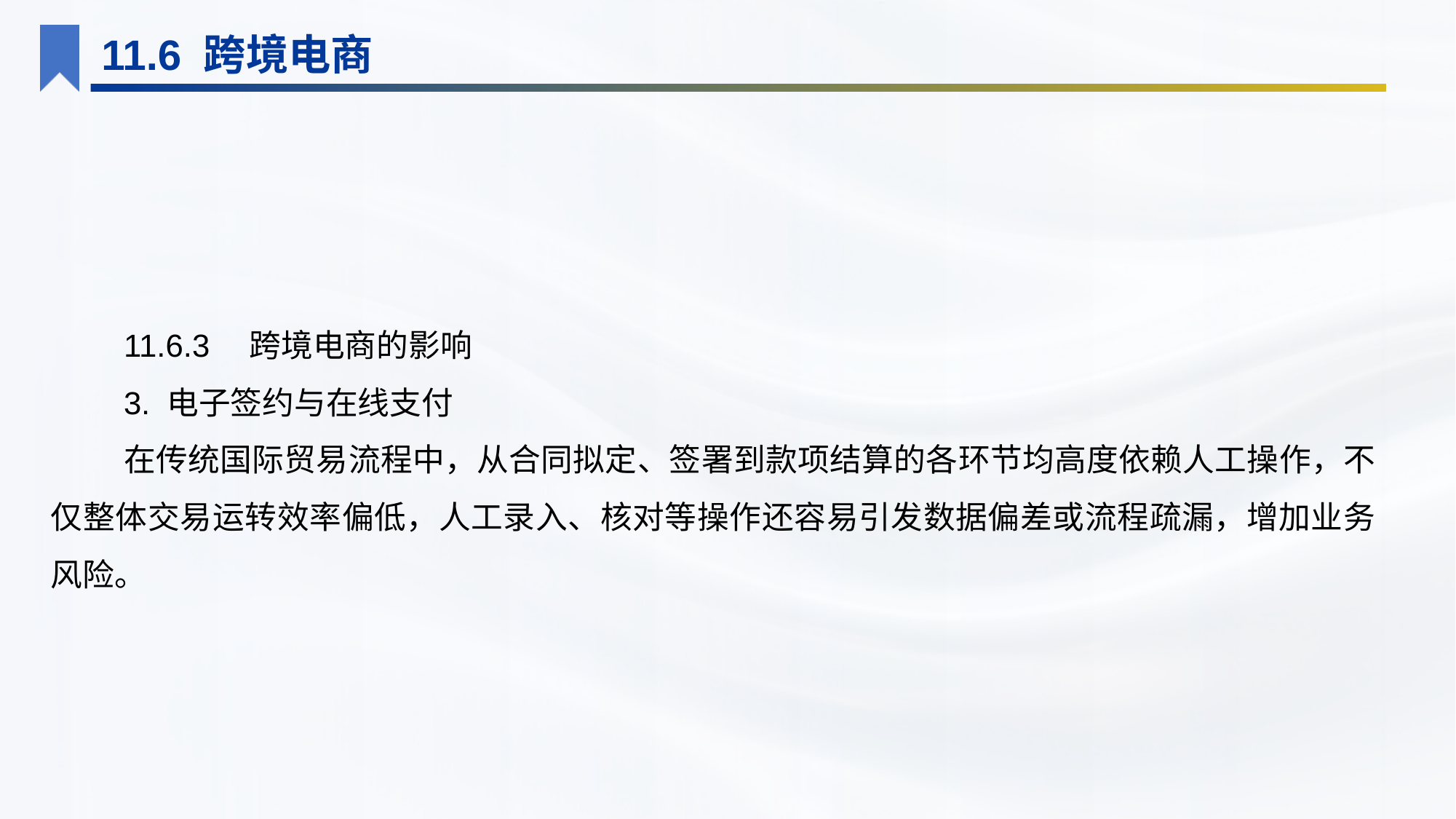

11.6 跨境电商
11.6.3　跨境电商的影响
3. 电子签约与在线支付
在传统国际贸易流程中，从合同拟定、签署到款项结算的各环节均高度依赖人工操作，不仅整体交易运转效率偏低，人工录入、核对等操作还容易引发数据偏差或流程疏漏，增加业务风险。